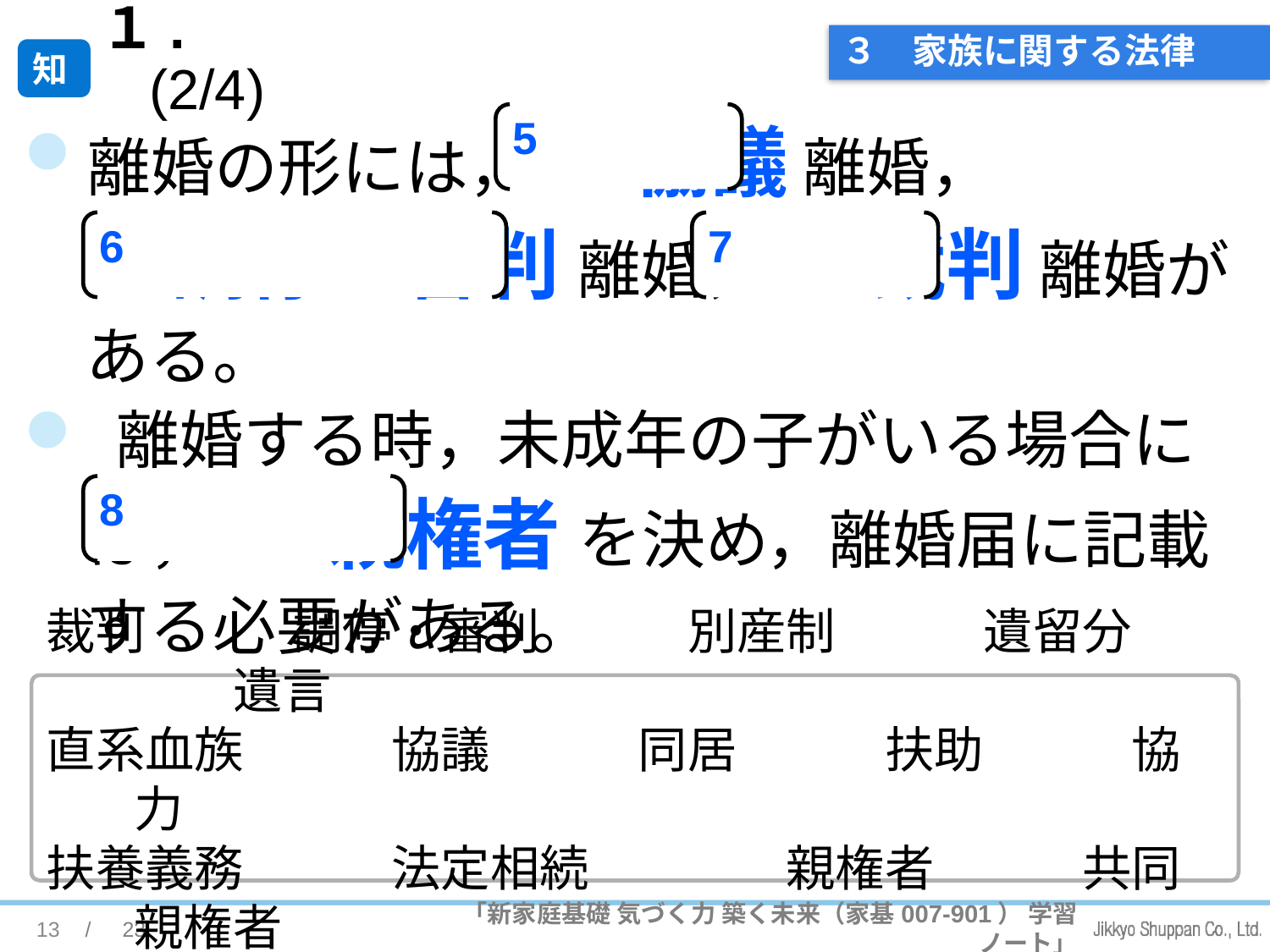

# ３　家族に関する法律
１. (2/4)
知
離婚の形には，(5) 協議 離婚，
(6) 調停・審判 離婚，(7) 裁判 離婚が
ある。
 離婚する時，未成年の子がいる場合には， (8) 親権者 を決め，離婚届に記載する必要がある。
5
6
7
8
裁判　　　調停・審判　　　別産制　　　遺留分　　　遺言
直系血族　　　協議　　　同居　　　扶助　　　協力
扶養義務　　　法定相続　　　　親権者　　　共同親権者
13